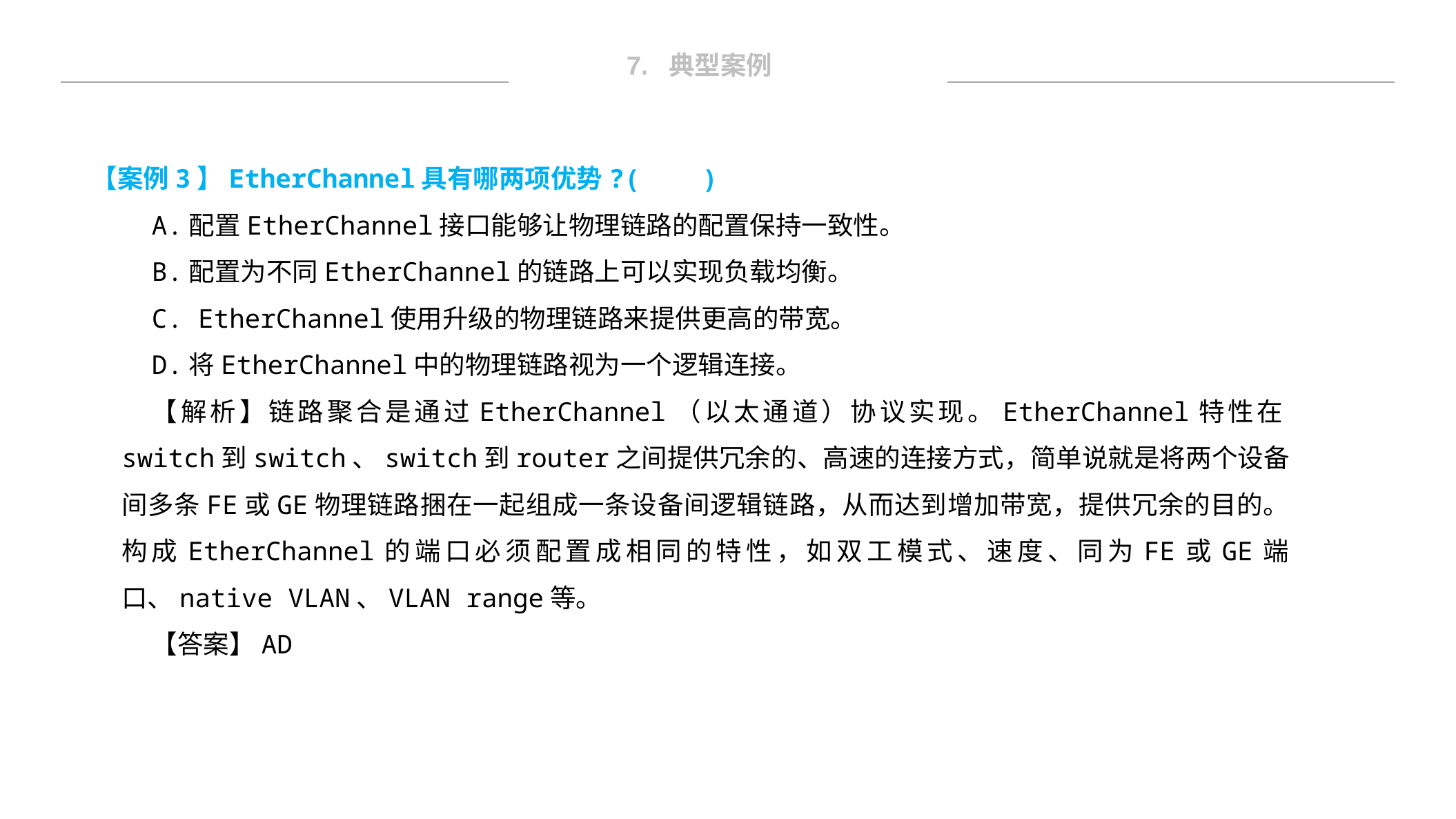

7.  典型案例
【案例3】EtherChannel具有哪两项优势?(    )
A.配置EtherChannel接口能够让物理链路的配置保持一致性。
B.配置为不同EtherChannel的链路上可以实现负载均衡。
C. EtherChannel使用升级的物理链路来提供更高的带宽。
D.将EtherChannel中的物理链路视为一个逻辑连接。
【解析】链路聚合是通过EtherChannel（以太通道）协议实现。EtherChannel特性在switch到switch、switch到router之间提供冗余的、高速的连接方式，简单说就是将两个设备间多条FE或GE物理链路捆在一起组成一条设备间逻辑链路，从而达到增加带宽，提供冗余的目的。构成EtherChannel的端口必须配置成相同的特性，如双工模式、速度、同为FE或GE端口、native VLAN、VLAN range等。
【答案】AD